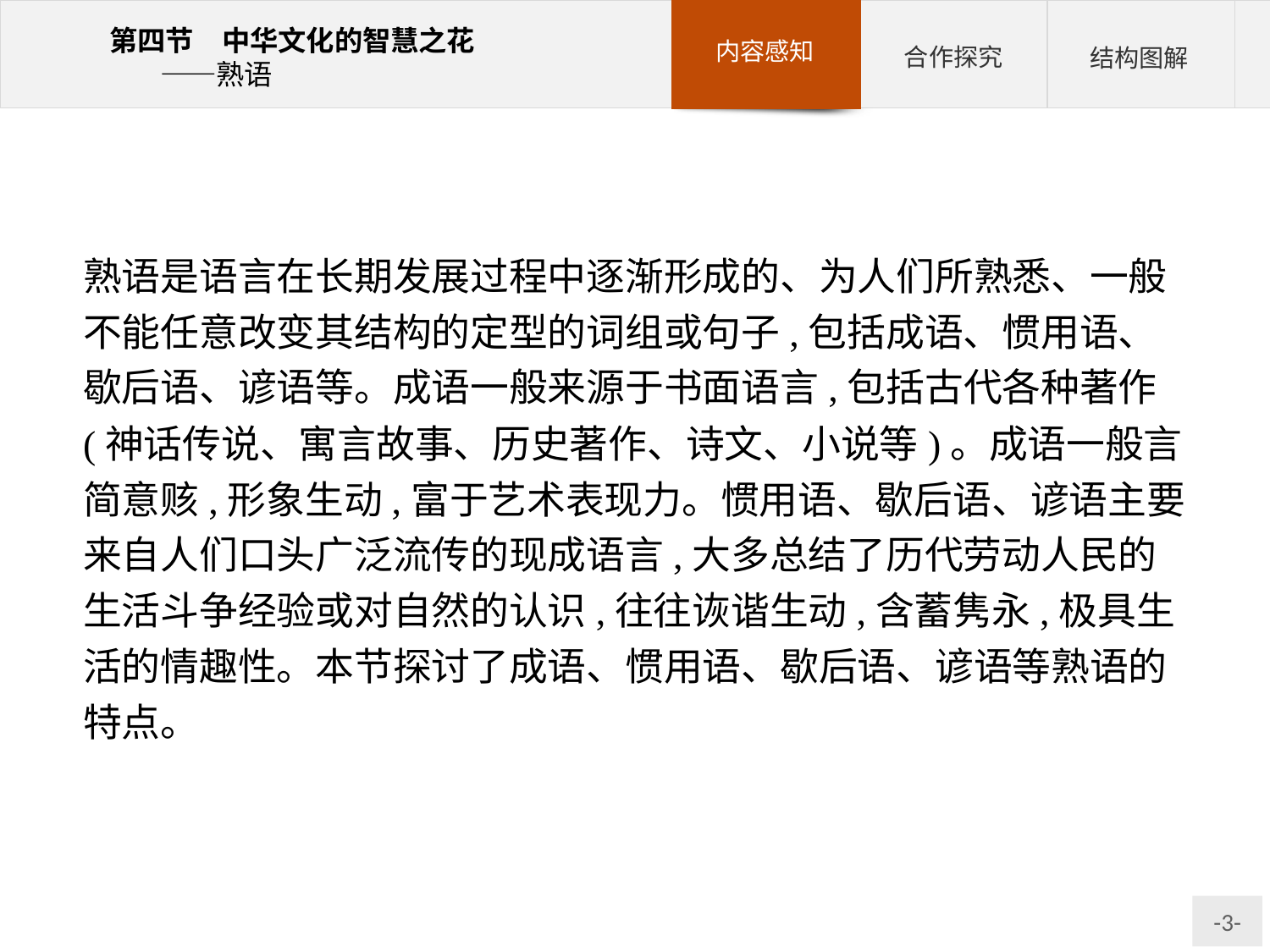

熟语是语言在长期发展过程中逐渐形成的、为人们所熟悉、一般不能任意改变其结构的定型的词组或句子,包括成语、惯用语、歇后语、谚语等。成语一般来源于书面语言,包括古代各种著作(神话传说、寓言故事、历史著作、诗文、小说等)。成语一般言简意赅,形象生动,富于艺术表现力。惯用语、歇后语、谚语主要来自人们口头广泛流传的现成语言,大多总结了历代劳动人民的生活斗争经验或对自然的认识,往往诙谐生动,含蓄隽永,极具生活的情趣性。本节探讨了成语、惯用语、歇后语、谚语等熟语的特点。